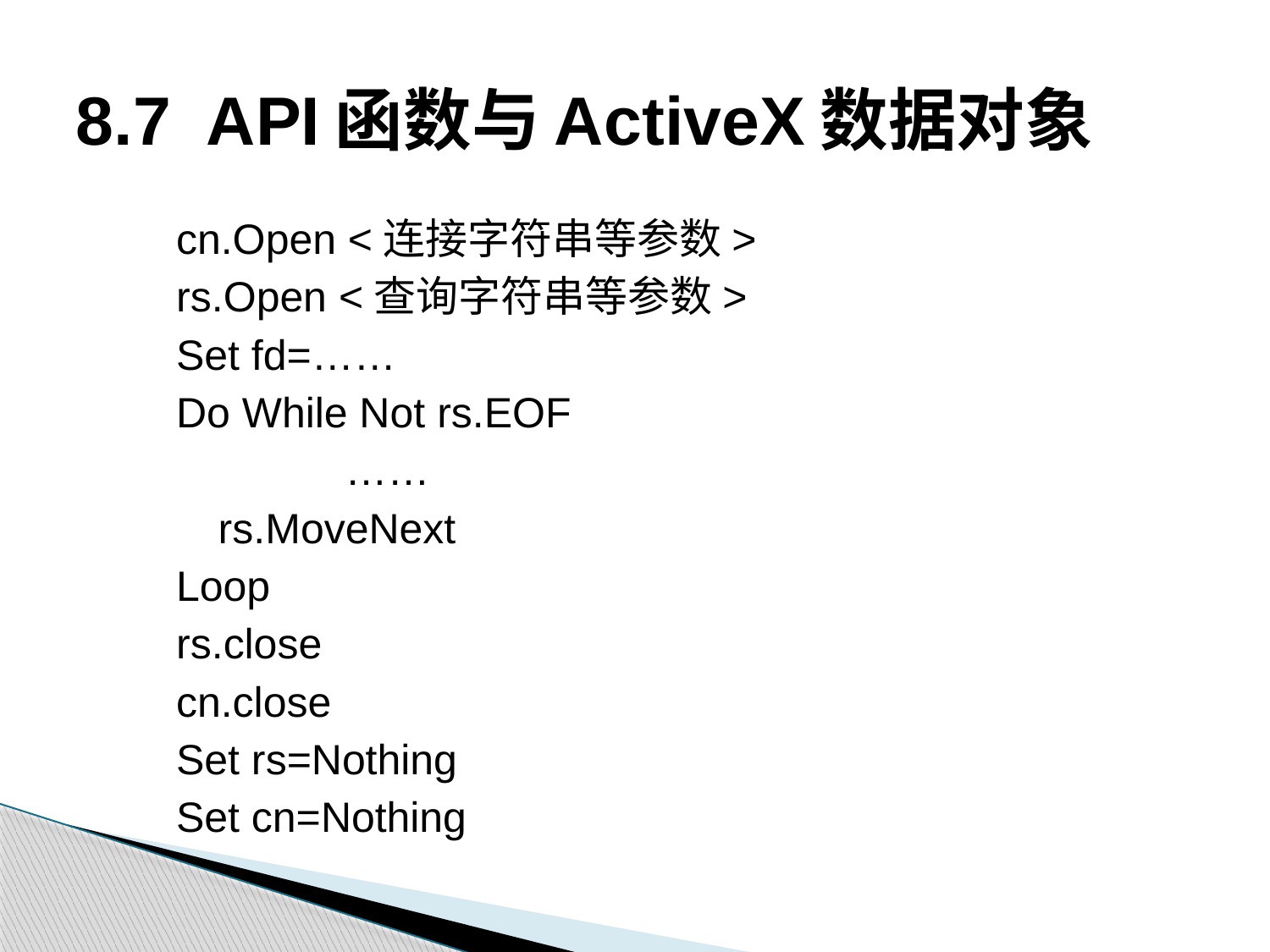

# 8.7  API函数与ActiveX数据对象
cn.Open <连接字符串等参数>
rs.Open <查询字符串等参数>
Set fd=……
Do While Not rs.EOF
		……
	rs.MoveNext
Loop
rs.close
cn.close
Set rs=Nothing
Set cn=Nothing